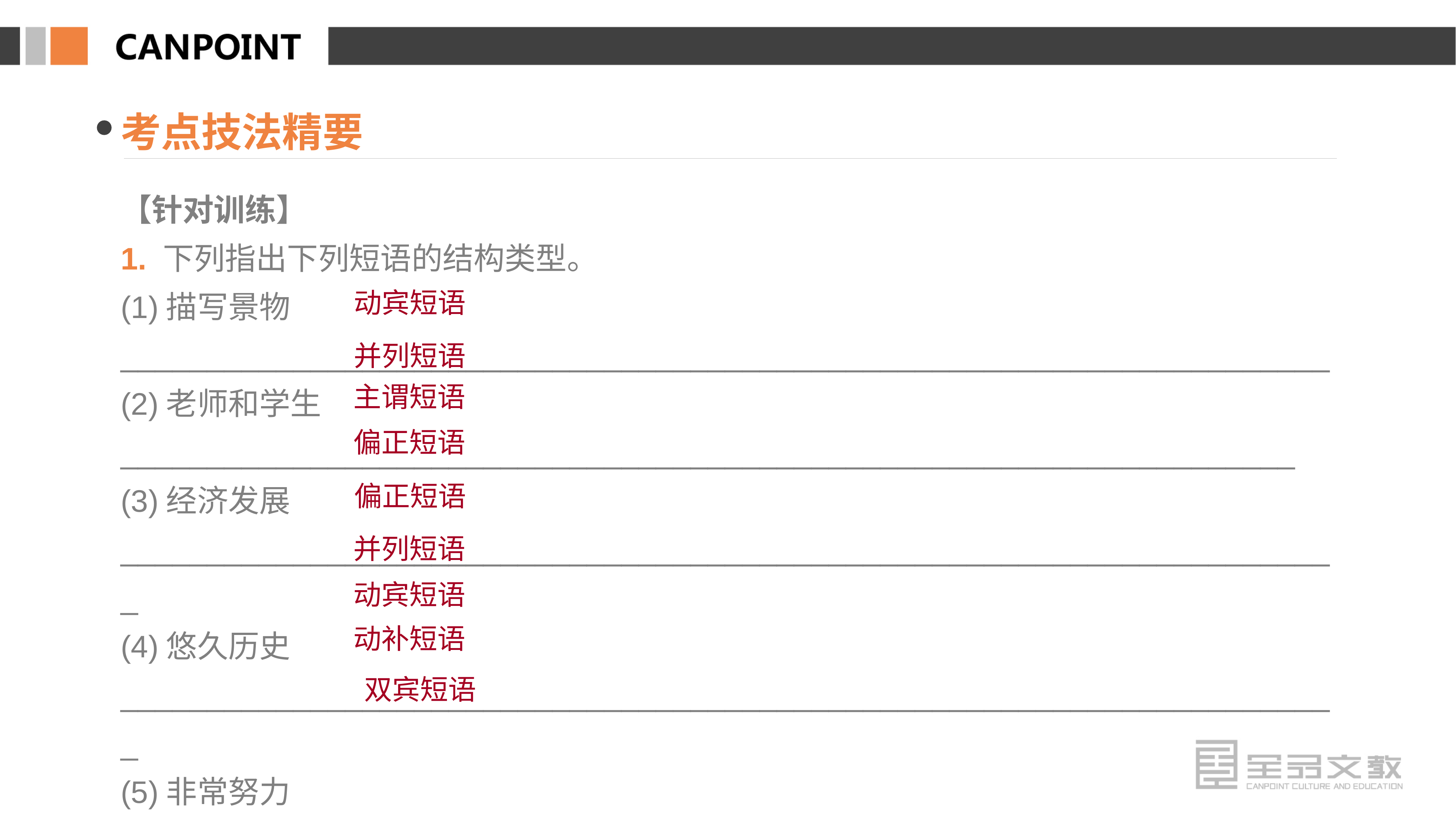

考点技法精要

【针对训练】
1. 下列指出下列短语的结构类型。
(1)描写景物______________________________________________________________________
(2)老师和学生____________________________________________________________________
(3)经济发展_______________________________________________________________________
(4)悠久历史_______________________________________________________________________
(5)非常努力_______________________________________________________________________
(6)雄伟壮丽_________________________________________________________________
(7)喜欢清静________________________________________________________________
(8)红得发紫_______________________________________________________________
(9)给你一个苹果____________________________________________________________
动宾短语
并列短语
主谓短语
偏正短语
偏正短语
并列短语
动宾短语
动补短语
　双宾短语